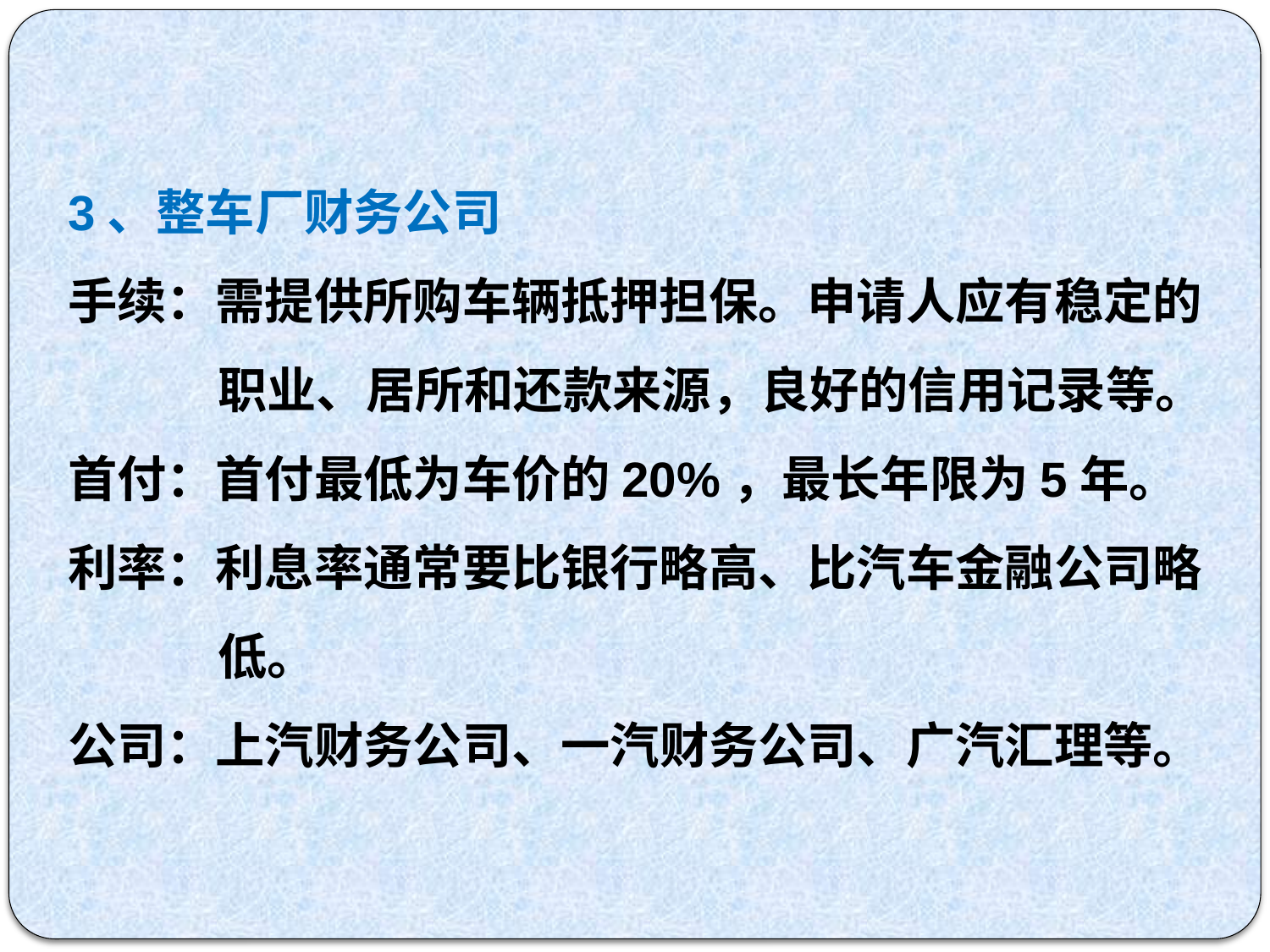

3、整车厂财务公司
手续：需提供所购车辆抵押担保。申请人应有稳定的职业、居所和还款来源，良好的信用记录等。
首付：首付最低为车价的20%，最长年限为5年。
利率：利息率通常要比银行略高、比汽车金融公司略低。
公司：上汽财务公司、一汽财务公司、广汽汇理等。